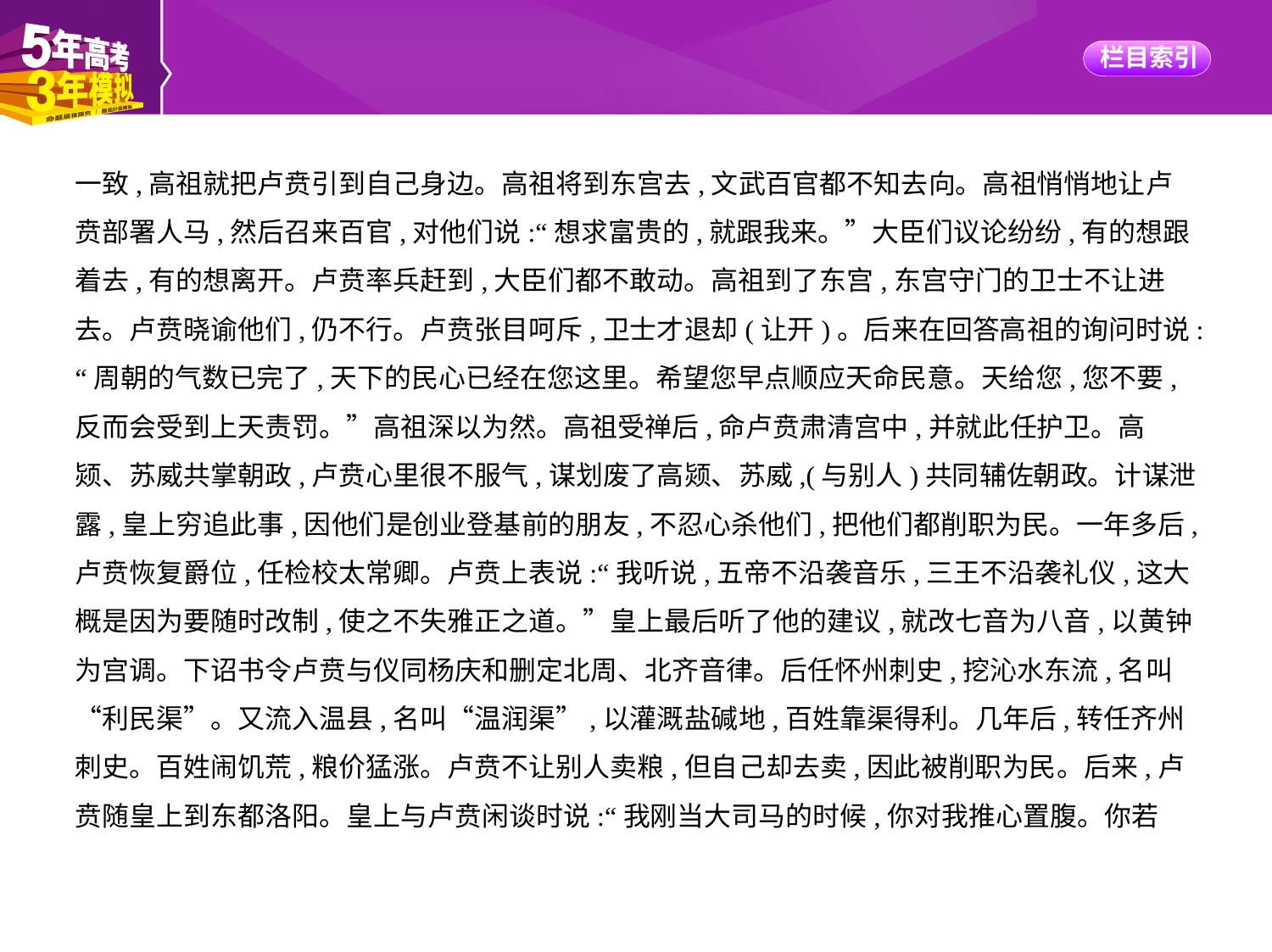

一致,高祖就把卢贲引到自己身边。高祖将到东宫去,文武百官都不知去向。高祖悄悄地让卢
贲部署人马,然后召来百官,对他们说:“想求富贵的,就跟我来。”大臣们议论纷纷,有的想跟
着去,有的想离开。卢贲率兵赶到,大臣们都不敢动。高祖到了东宫,东宫守门的卫士不让进
去。卢贲晓谕他们,仍不行。卢贲张目呵斥,卫士才退却(让开)。后来在回答高祖的询问时说:
“周朝的气数已完了,天下的民心已经在您这里。希望您早点顺应天命民意。天给您,您不要,
反而会受到上天责罚。”高祖深以为然。高祖受禅后,命卢贲肃清宫中,并就此任护卫。高
颎、苏威共掌朝政,卢贲心里很不服气,谋划废了高颎、苏威,(与别人)共同辅佐朝政。计谋泄
露,皇上穷追此事,因他们是创业登基前的朋友,不忍心杀他们,把他们都削职为民。一年多后,
卢贲恢复爵位,任检校太常卿。卢贲上表说:“我听说,五帝不沿袭音乐,三王不沿袭礼仪,这大
概是因为要随时改制,使之不失雅正之道。”皇上最后听了他的建议,就改七音为八音,以黄钟
为宫调。下诏书令卢贲与仪同杨庆和删定北周、北齐音律。后任怀州刺史,挖沁水东流,名叫
“利民渠”。又流入温县,名叫“温润渠”,以灌溉盐碱地,百姓靠渠得利。几年后,转任齐州
刺史。百姓闹饥荒,粮价猛涨。卢贲不让别人卖粮,但自己却去卖,因此被削职为民。后来,卢
贲随皇上到东都洛阳。皇上与卢贲闲谈时说:“我刚当大司马的时候,你对我推心置腹。你若